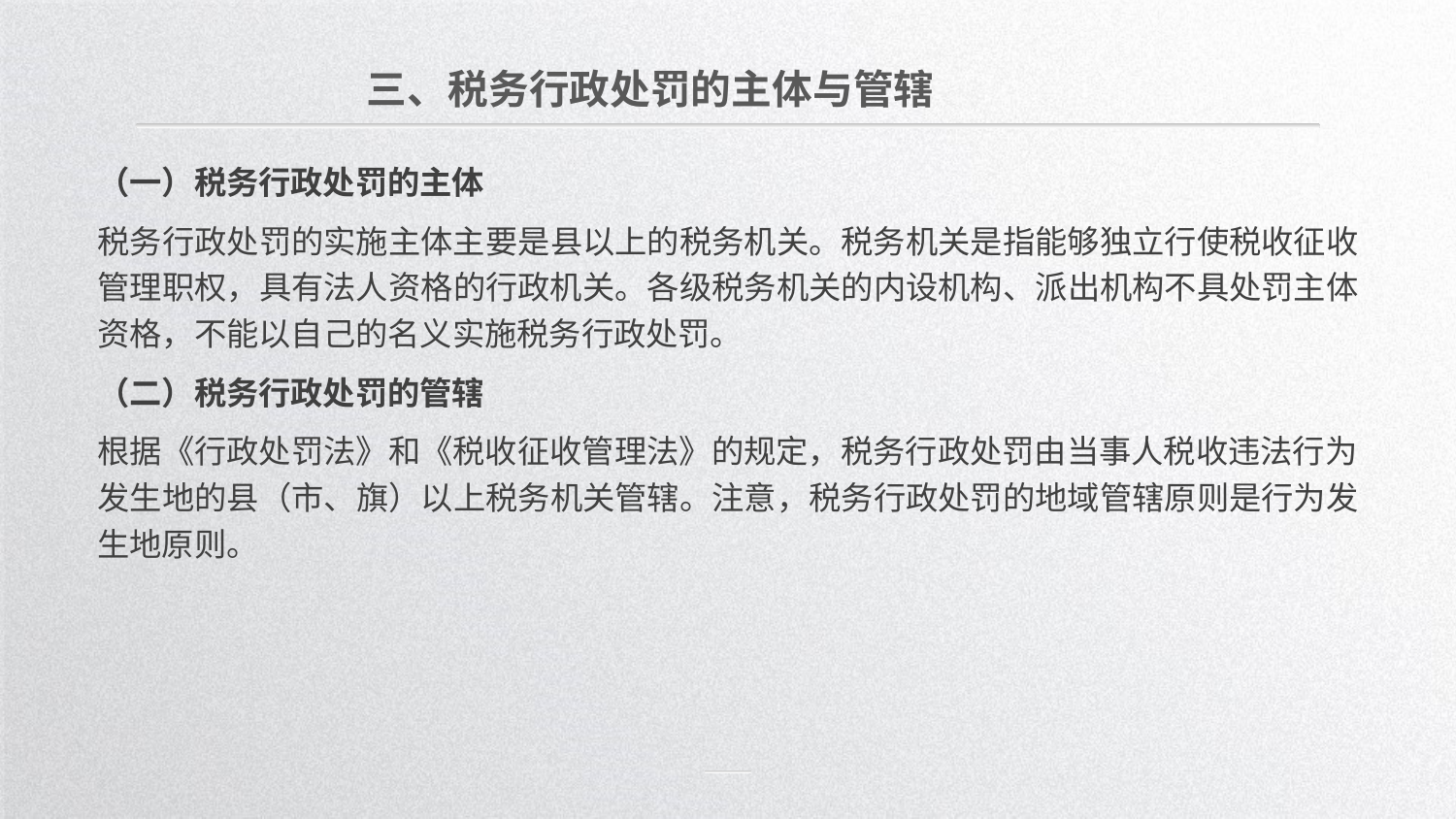

三、税务行政处罚的主体与管辖
（一）税务行政处罚的主体
税务行政处罚的实施主体主要是县以上的税务机关。税务机关是指能够独立行使税收征收管理职权，具有法人资格的行政机关。各级税务机关的内设机构、派出机构不具处罚主体资格，不能以自己的名义实施税务行政处罚。
（二）税务行政处罚的管辖
根据《行政处罚法》和《税收征收管理法》的规定，税务行政处罚由当事人税收违法行为发生地的县（市、旗）以上税务机关管辖。注意，税务行政处罚的地域管辖原则是行为发生地原则。